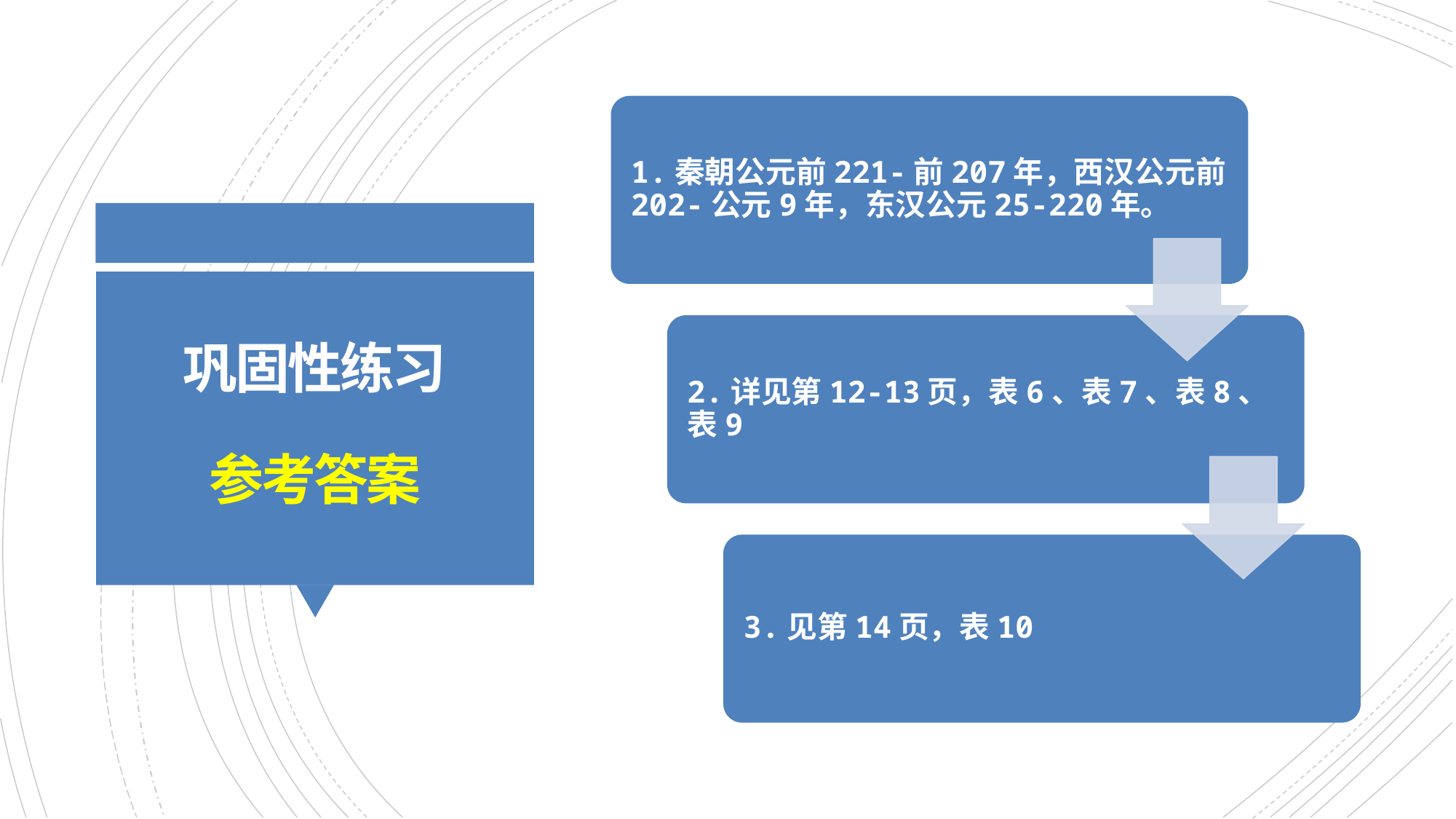

1.秦朝公元前221-前207年，西汉公元前202-公元9年，东汉公元25-220年。
2.详见第12-13页，表6、表7、表8、表9
3.见第14页，表10

# 巩固性练习 参考答案